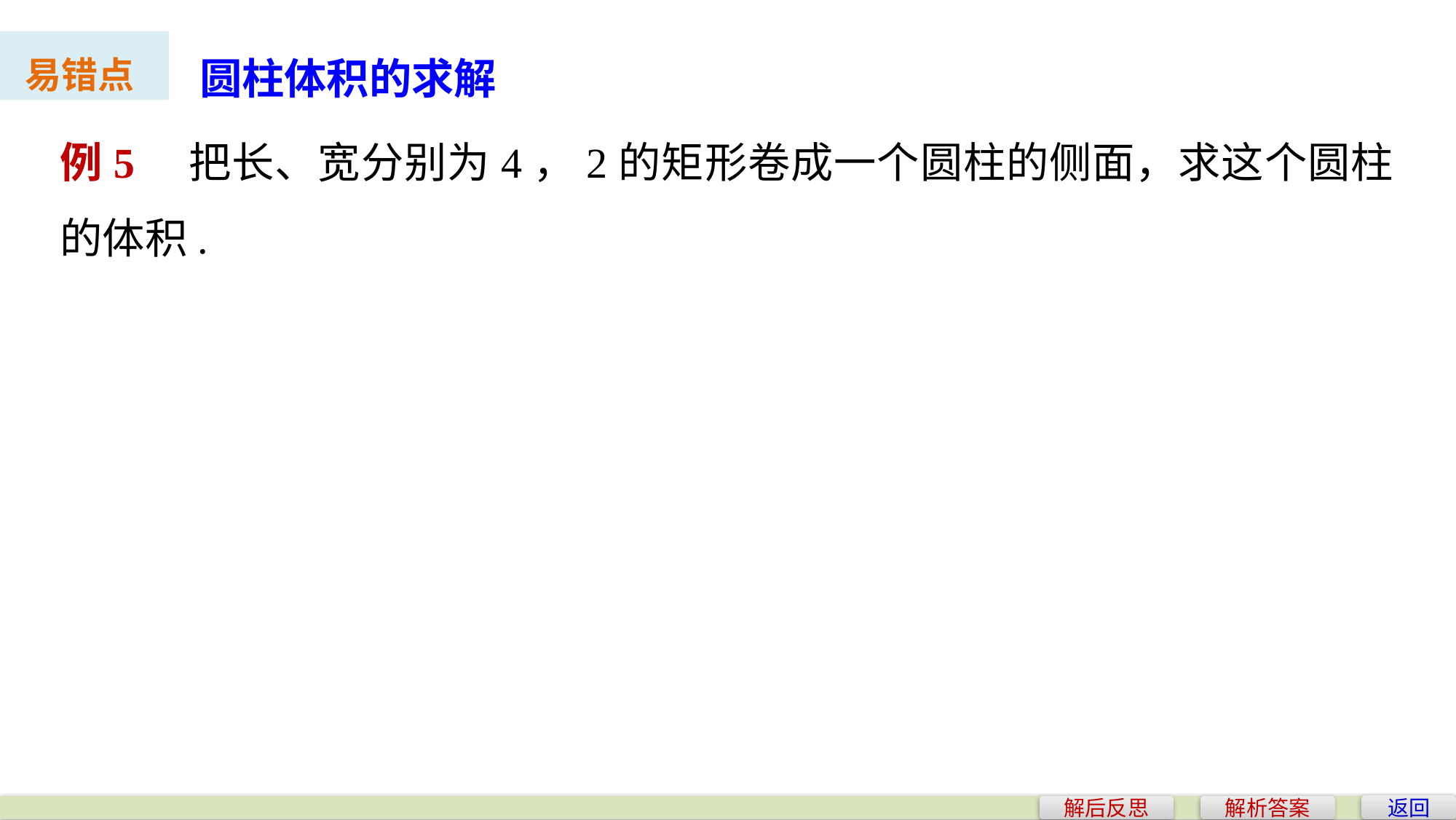

圆柱体积的求解

易错点
例5　把长、宽分别为4，2的矩形卷成一个圆柱的侧面，求这个圆柱的体积.
返回
解后反思
解析答案